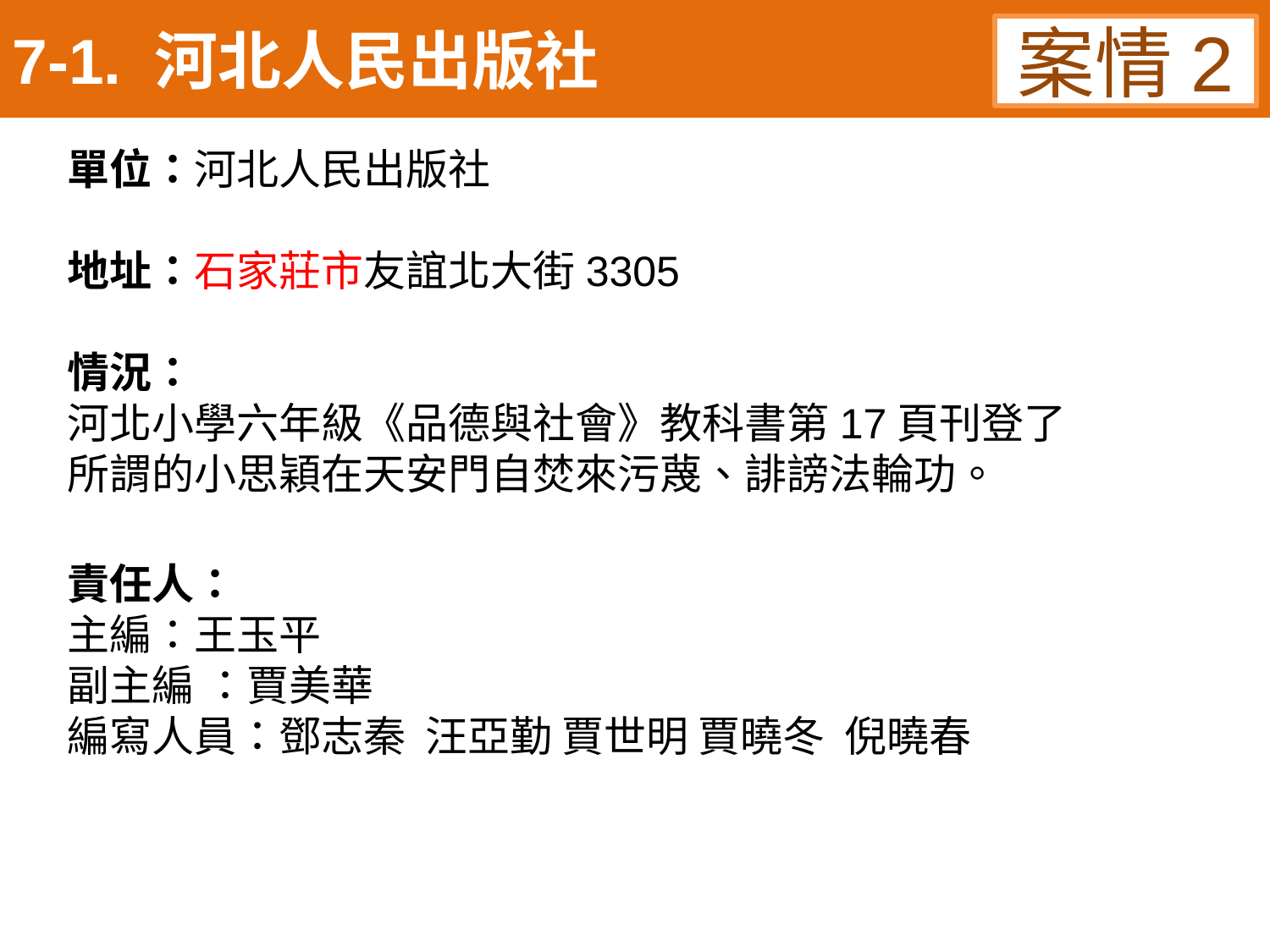

7-1. 河北人民出版社
案情2

單位：河北人民出版社

地址：石家莊市友誼北大街3305

情況：
河北小學六年級《品德與社會》教科書第17頁刊登了
所謂的小思穎在天安門自焚來污蔑、誹謗法輪功。

責任人：
主編：王玉平
副主編 ：賈美華
編寫人員：鄧志秦  汪亞勤 賈世明 賈曉冬  倪曉春